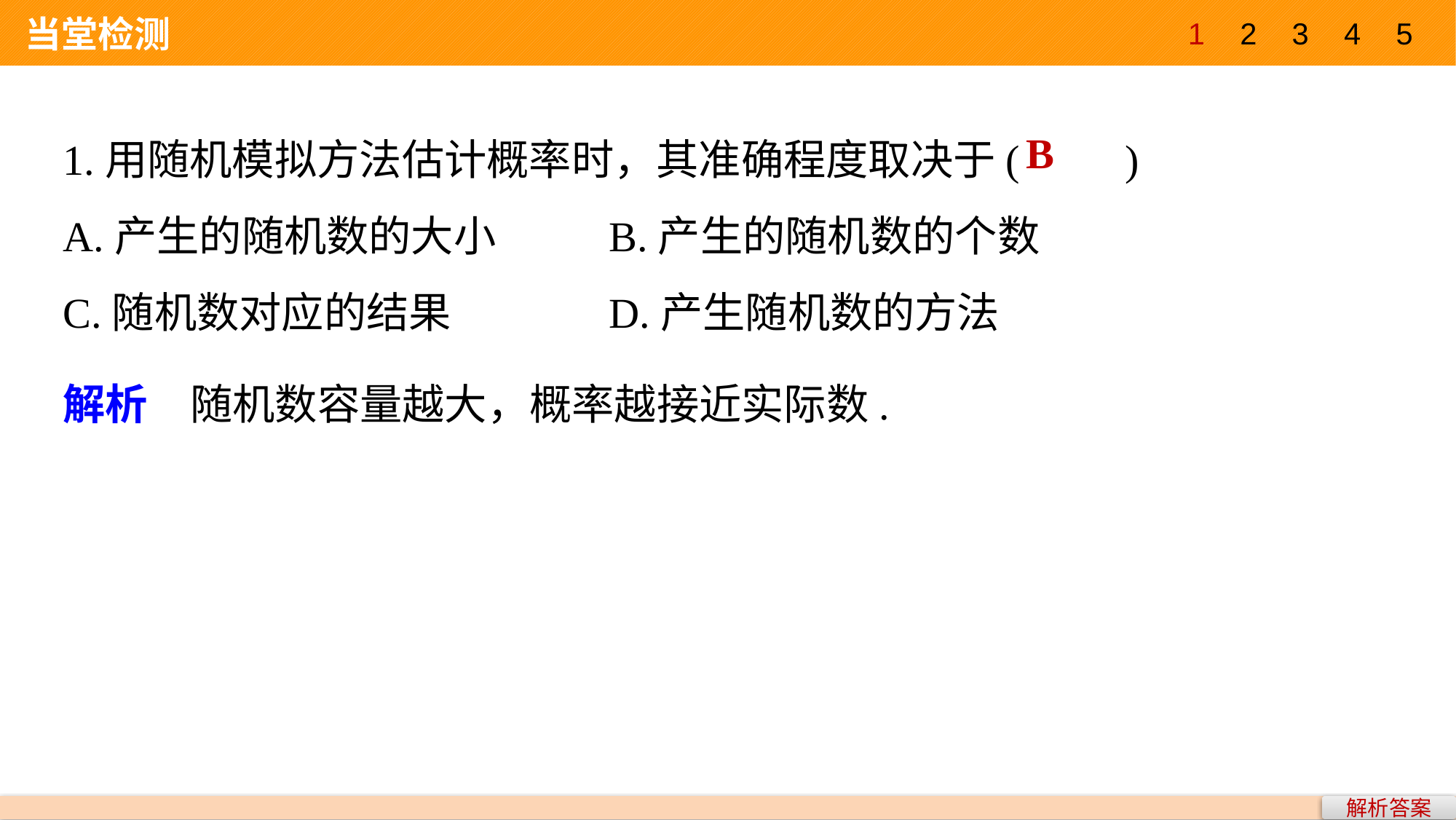

1
2
3
4
5
  当堂检测
1.用随机模拟方法估计概率时，其准确程度取决于(　　)
A.产生的随机数的大小  	B.产生的随机数的个数
C.随机数对应的结果  		D.产生随机数的方法
B
解析　随机数容量越大，概率越接近实际数.
解析答案